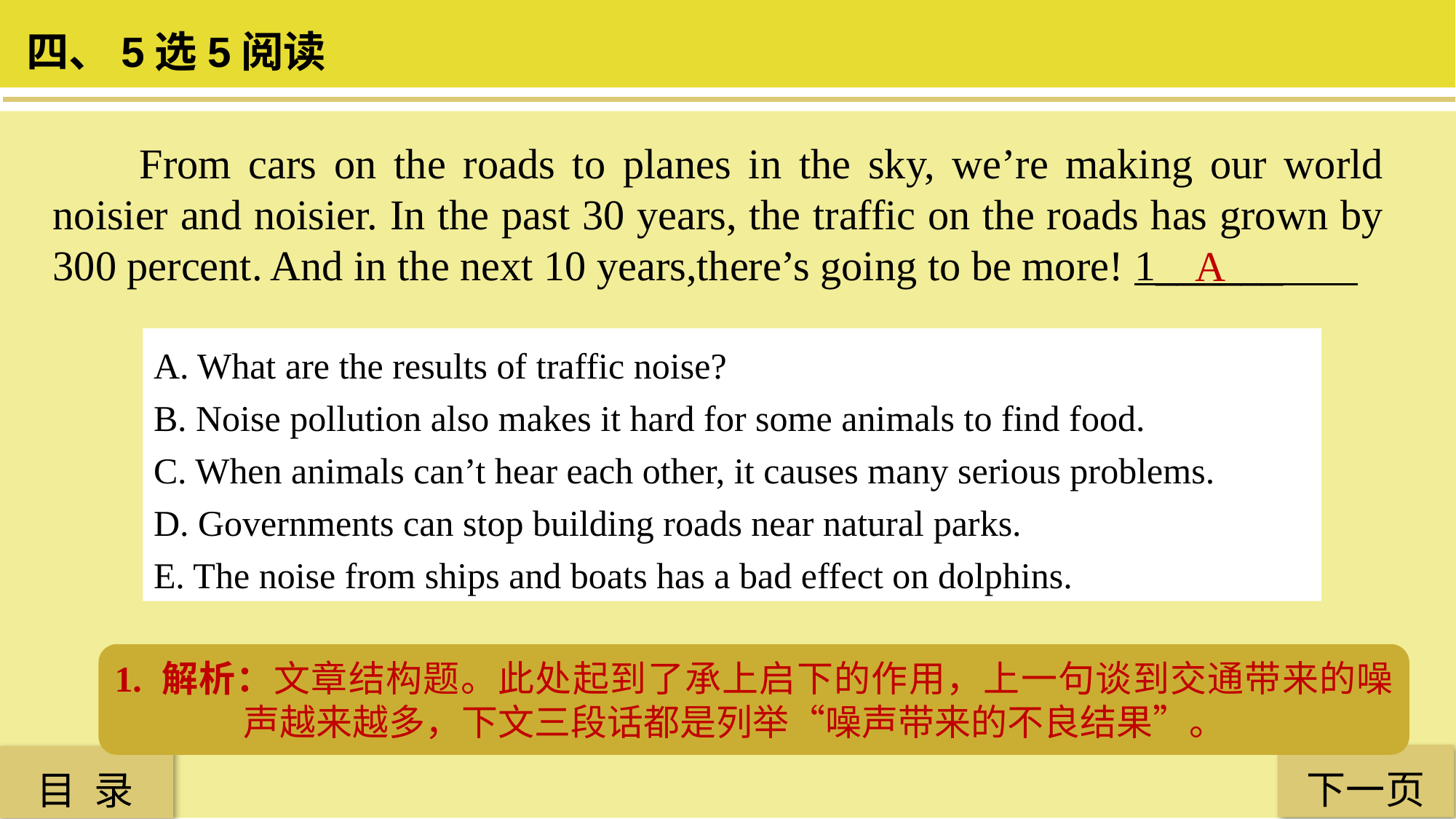

四、5选5阅读
     From cars on the roads to planes in the sky, we’re making our world noisier and noisier. In the past 30 years, the traffic on the roads has grown by 300 percent. And in the next 10 years,there’s going to be more! 1______
A
A. What are the results of traffic noise?
B. Noise pollution also makes it hard for some animals to find food.
C. When animals can’t hear each other, it causes many serious problems.
D. Governments can stop building roads near natural parks.
E. The noise from ships and boats has a bad effect on dolphins.
1. 解析：文章结构题。此处起到了承上启下的作用，上一句谈到交通带来的噪声越来越多，下文三段话都是列举“噪声带来的不良结果”。